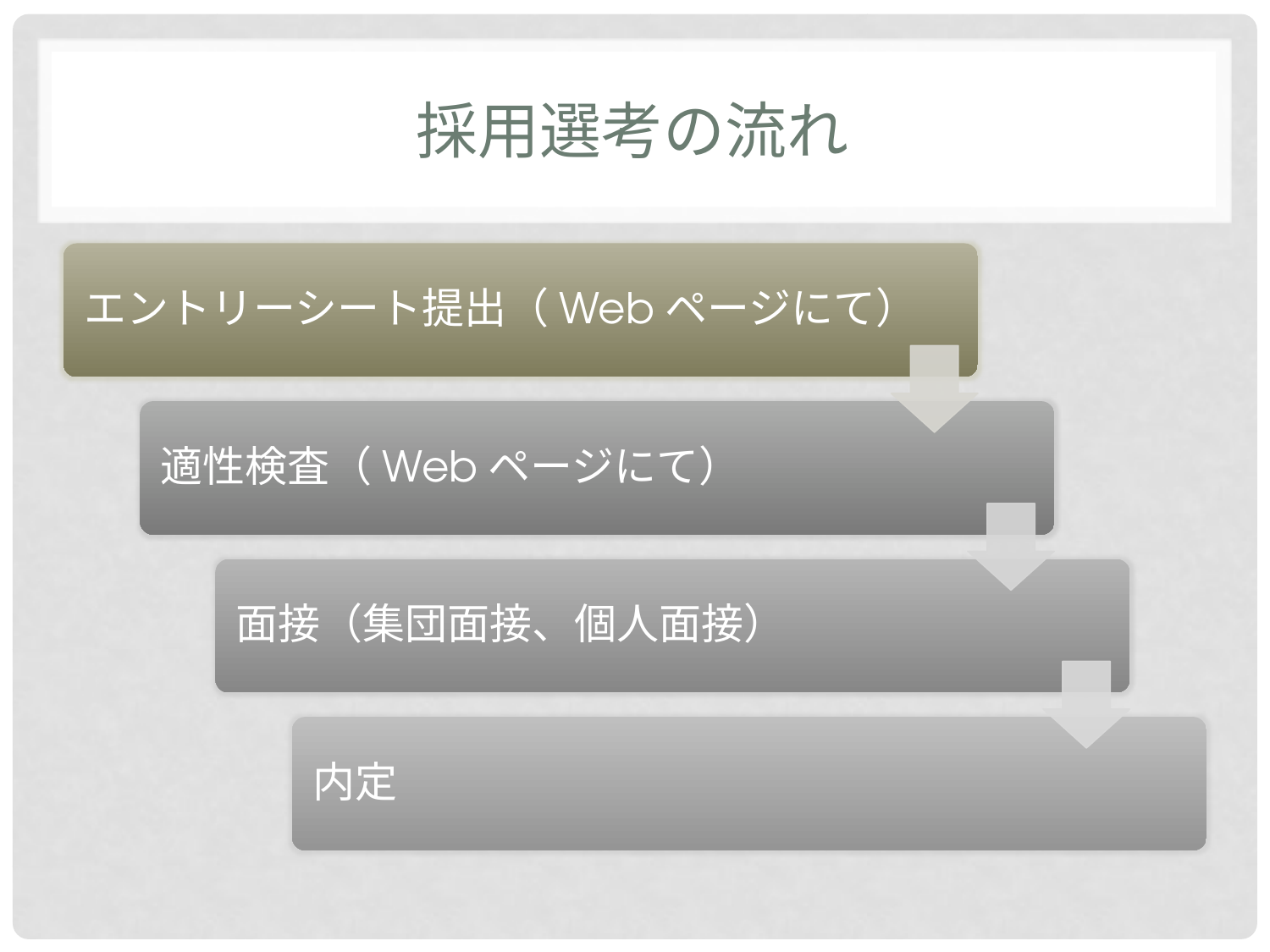

# 採用選考の流れ
エントリーシート提出（Webページにて）
適性検査（Webページにて）
面接（集団面接、個人面接）
内定